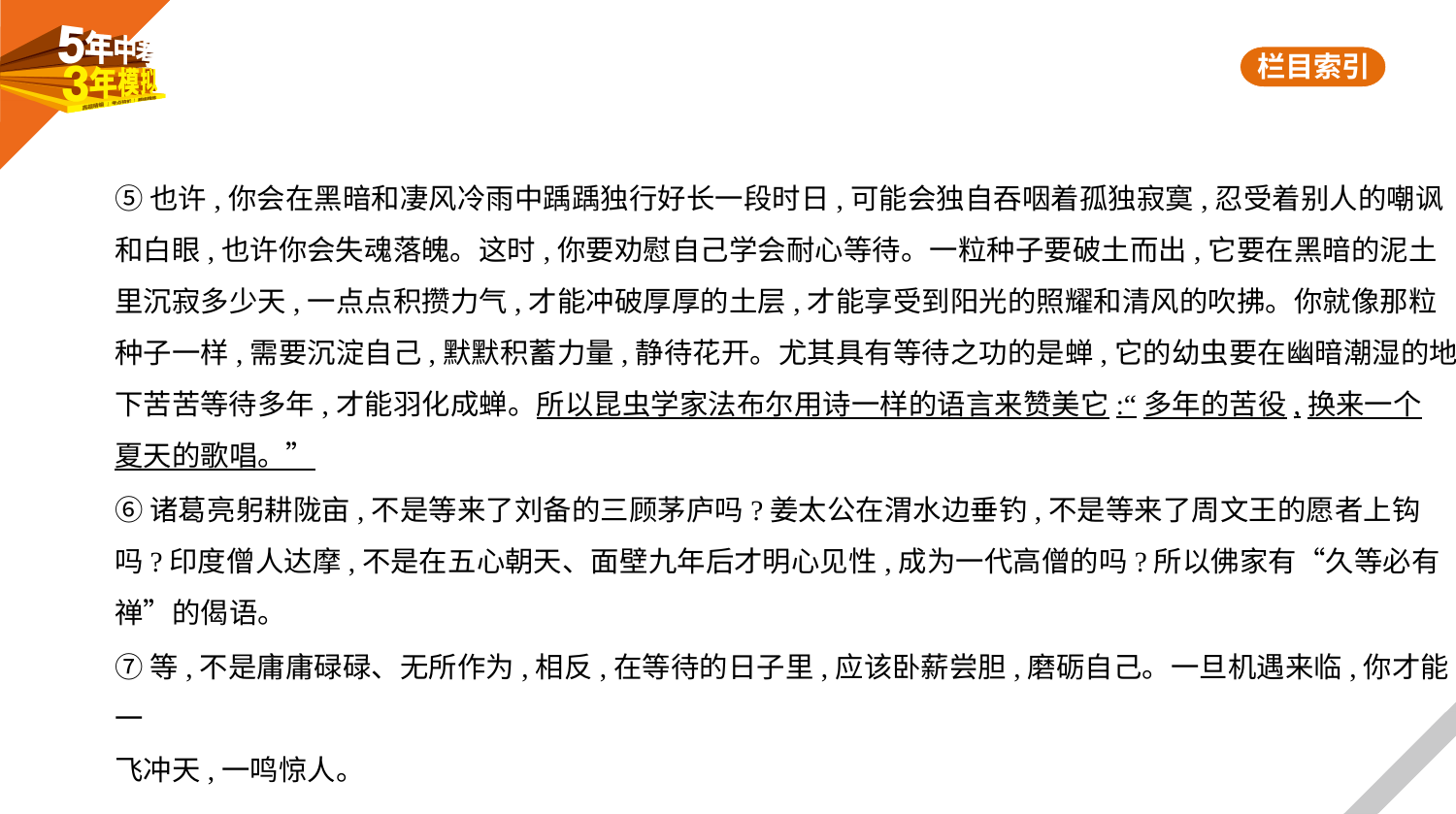

⑤也许,你会在黑暗和凄风冷雨中踽踽独行好长一段时日,可能会独自吞咽着孤独寂寞,忍受着别人的嘲讽
和白眼,也许你会失魂落魄。这时,你要劝慰自己学会耐心等待。一粒种子要破土而出,它要在黑暗的泥土
里沉寂多少天,一点点积攒力气,才能冲破厚厚的土层,才能享受到阳光的照耀和清风的吹拂。你就像那粒
种子一样,需要沉淀自己,默默积蓄力量,静待花开。尤其具有等待之功的是蝉,它的幼虫要在幽暗潮湿的地
下苦苦等待多年,才能羽化成蝉。所以昆虫学家法布尔用诗一样的语言来赞美它:“多年的苦役,换来一个
夏天的歌唱。”
⑥诸葛亮躬耕陇亩,不是等来了刘备的三顾茅庐吗?姜太公在渭水边垂钓,不是等来了周文王的愿者上钩
吗?印度僧人达摩,不是在五心朝天、面壁九年后才明心见性,成为一代高僧的吗?所以佛家有“久等必有
禅”的偈语。
⑦等,不是庸庸碌碌、无所作为,相反,在等待的日子里,应该卧薪尝胆,磨砺自己。一旦机遇来临,你才能一
飞冲天,一鸣惊人。